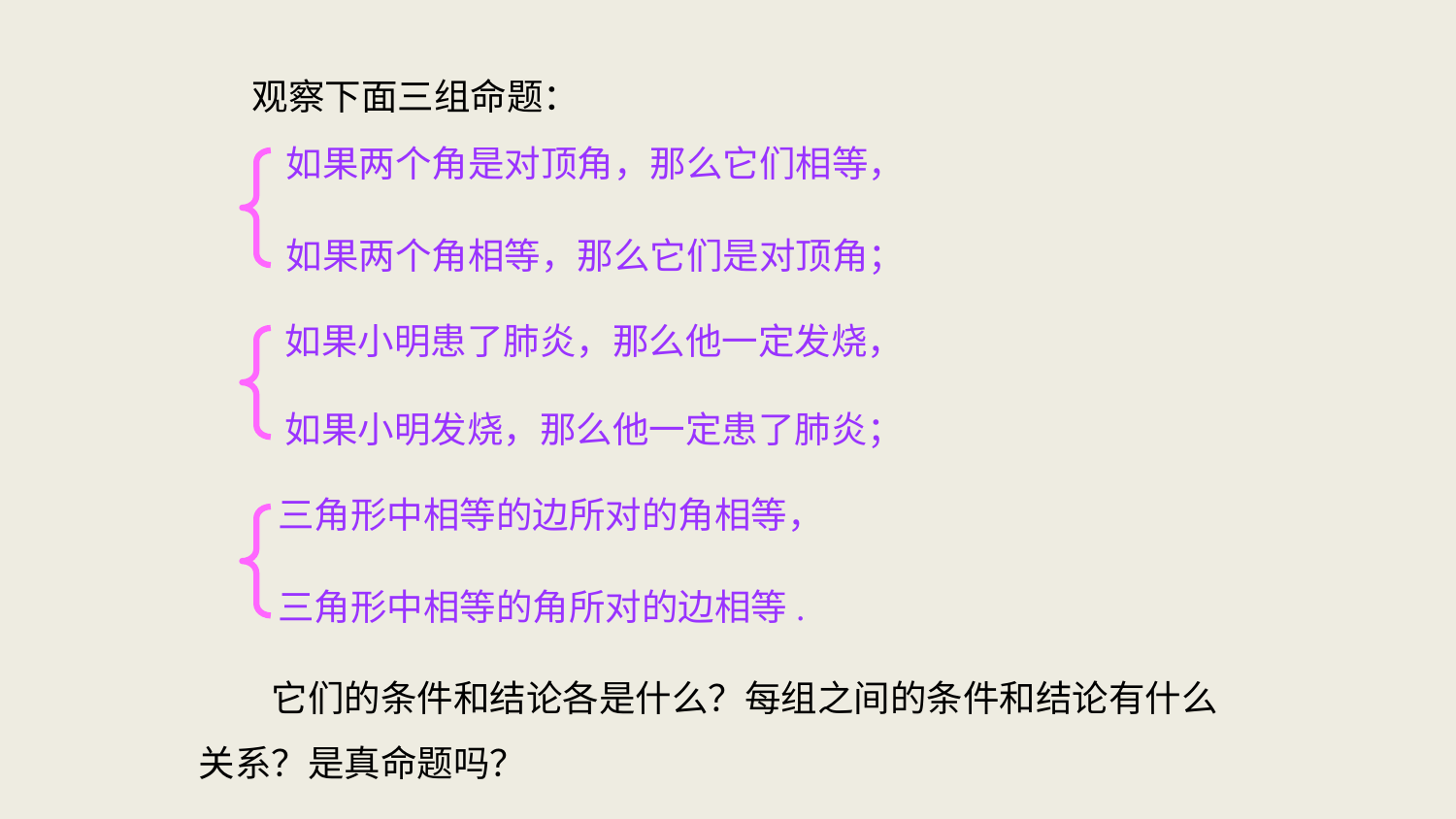

观察下面三组命题：
如果两个角是对顶角，那么它们相等，

如果两个角相等，那么它们是对顶角；
如果小明患了肺炎，那么他一定发烧，

如果小明发烧，那么他一定患了肺炎；
三角形中相等的边所对的角相等，

三角形中相等的角所对的边相等.
它们的条件和结论各是什么？每组之间的条件和结论有什么关系？是真命题吗？